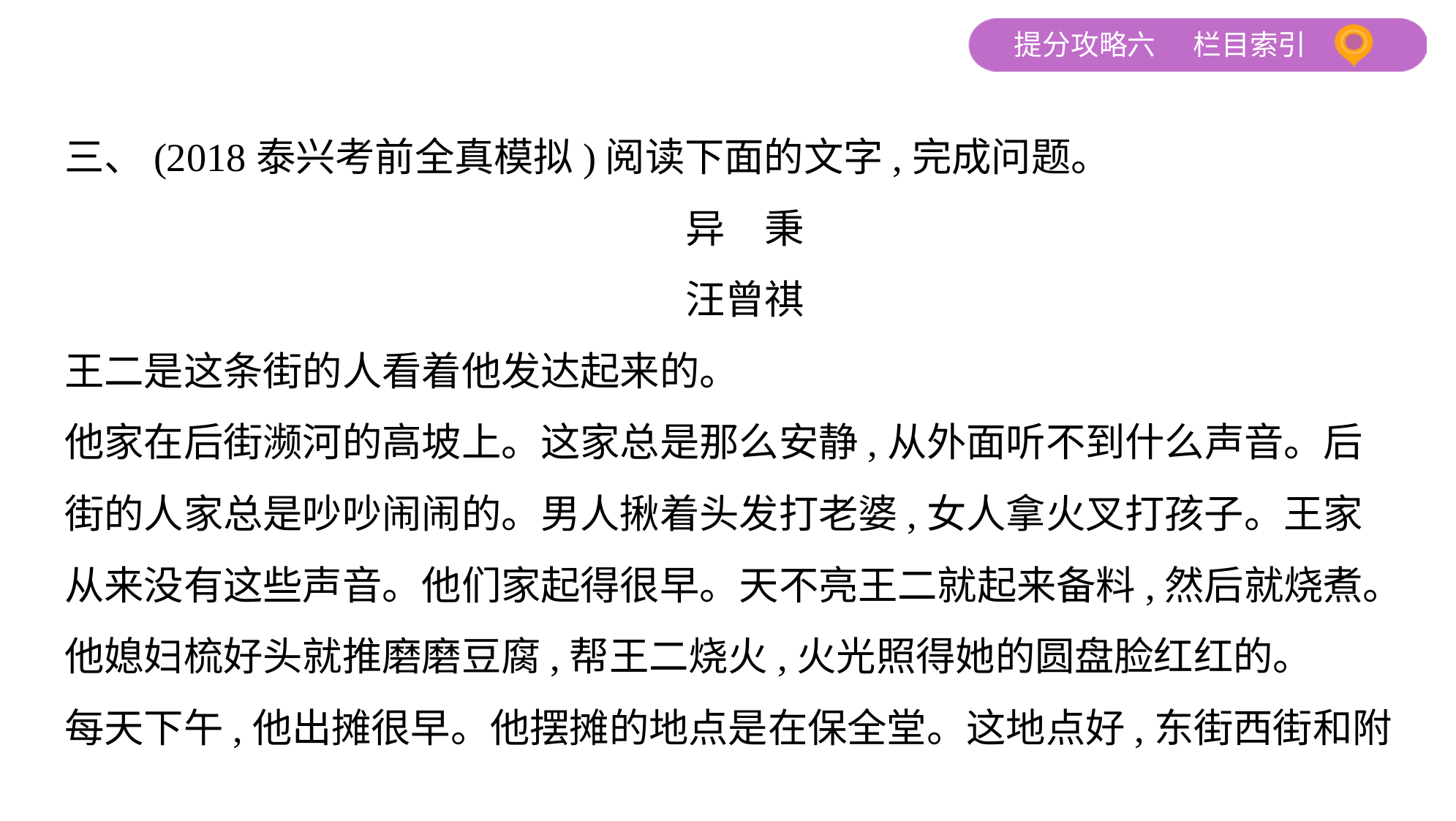

三、(2018泰兴考前全真模拟)阅读下面的文字,完成问题。
异　秉
汪曾祺
王二是这条街的人看着他发达起来的。
他家在后街濒河的高坡上。这家总是那么安静,从外面听不到什么声音。后
街的人家总是吵吵闹闹的。男人揪着头发打老婆,女人拿火叉打孩子。王家
从来没有这些声音。他们家起得很早。天不亮王二就起来备料,然后就烧煮。他媳妇梳好头就推磨磨豆腐,帮王二烧火,火光照得她的圆盘脸红红的。
每天下午,他出摊很早。他摆摊的地点是在保全堂。这地点好,东街西街和附